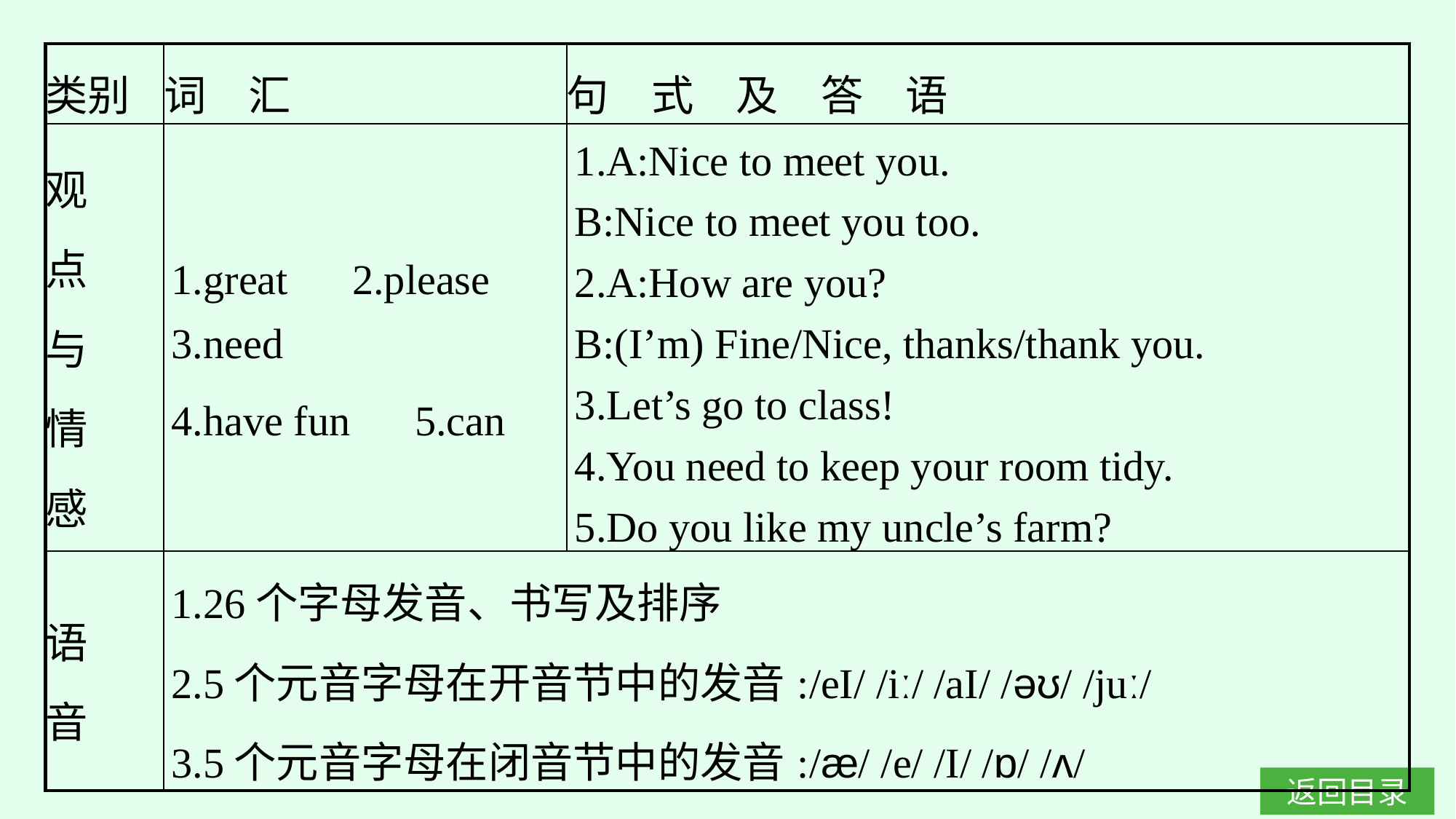

| 类别 | 词　汇 | 句　式　及　答　语 |
| --- | --- | --- |
| 观 点 与 情 感 | 1.great　2.please　3.need 4.have fun　5.can | 1.A:Nice to meet you. B:Nice to meet you too. 2.A:How are you? B:(I’m) Fine/Nice, thanks/thank you. 3.Let’s go to class! 4.You need to keep your room tidy. 5.Do you like my uncle’s farm? |
| 语 音 | 1.26个字母发音、书写及排序 2.5个元音字母在开音节中的发音:/eI/ /iː/ /aI/ /əʊ/ /juː/ 3.5个元音字母在闭音节中的发音:/æ/ /e/ /I/ /ɒ/ /ʌ/ |  |